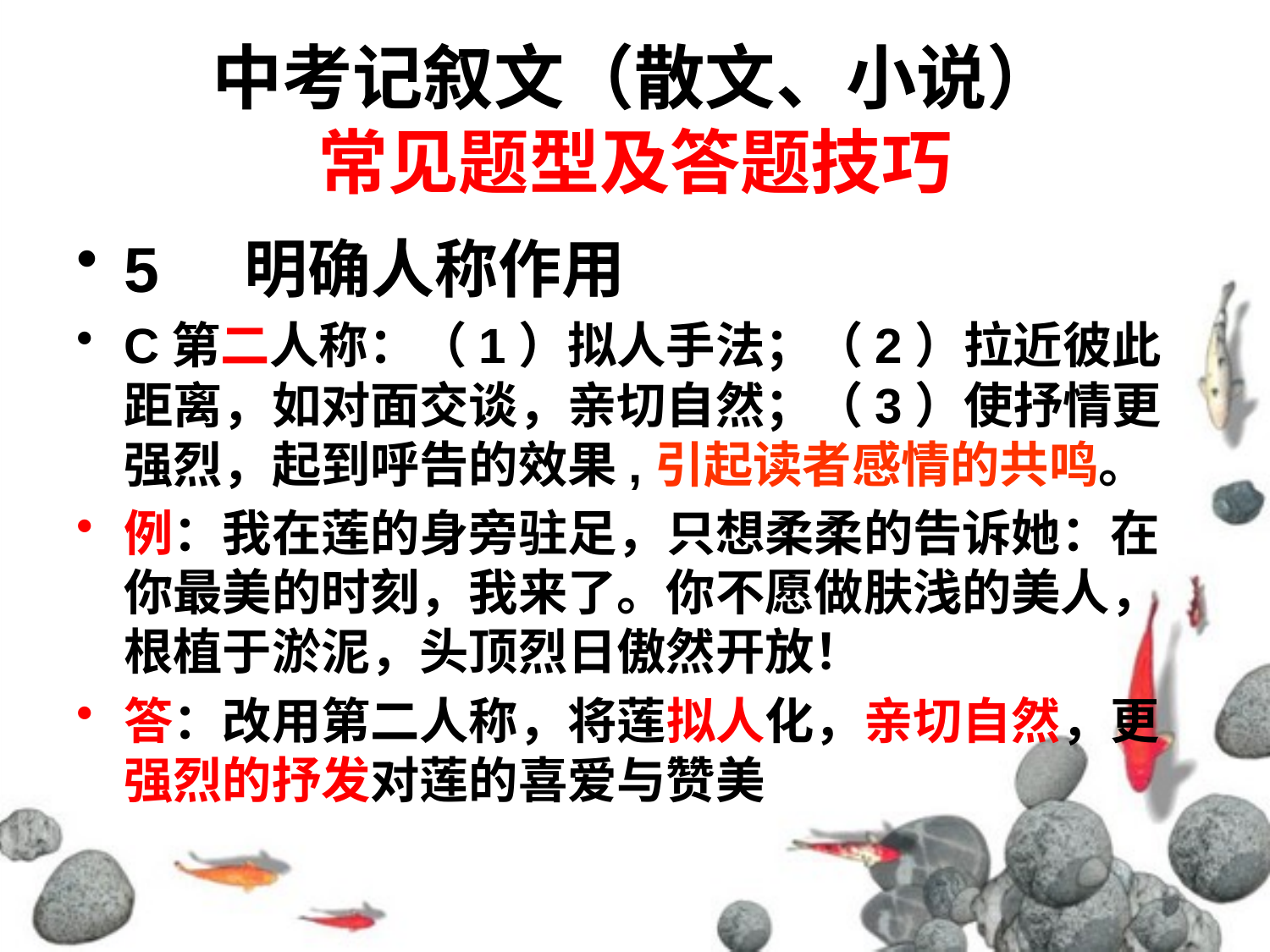

# 中考记叙文（散文、小说） 常见题型及答题技巧
5    明确人称作用
C第二人称：（1）拟人手法；（2）拉近彼此距离，如对面交谈，亲切自然；（3）使抒情更强烈，起到呼告的效果,引起读者感情的共鸣。
例：我在莲的身旁驻足，只想柔柔的告诉她：在你最美的时刻，我来了。你不愿做肤浅的美人，根植于淤泥，头顶烈日傲然开放！
答：改用第二人称，将莲拟人化，亲切自然，更强烈的抒发对莲的喜爱与赞美